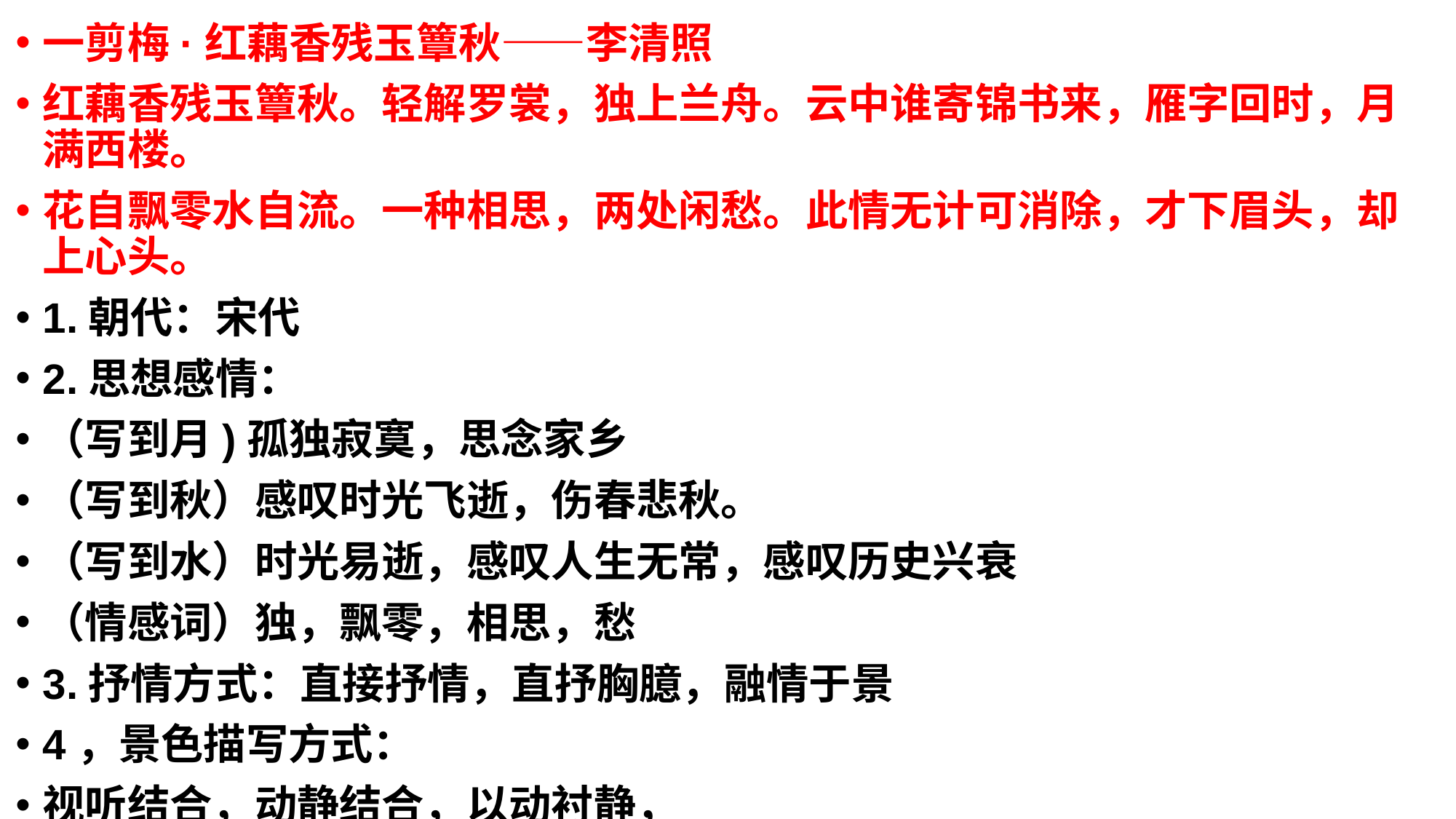

一剪梅·红藕香残玉簟秋——李清照
红藕香残玉簟秋。轻解罗裳，独上兰舟。云中谁寄锦书来，雁字回时，月满西楼。
花自飘零水自流。一种相思，两处闲愁。此情无计可消除，才下眉头，却上心头。
1.朝代：宋代
2.思想感情：
（写到月)孤独寂寞，思念家乡
（写到秋）感叹时光飞逝，伤春悲秋。
（写到水）时光易逝，感叹人生无常，感叹历史兴衰
（情感词）独，飘零，相思，愁
3.抒情方式：直接抒情，直抒胸臆，融情于景
4，景色描写方式：
视听结合，动静结合，以动衬静，